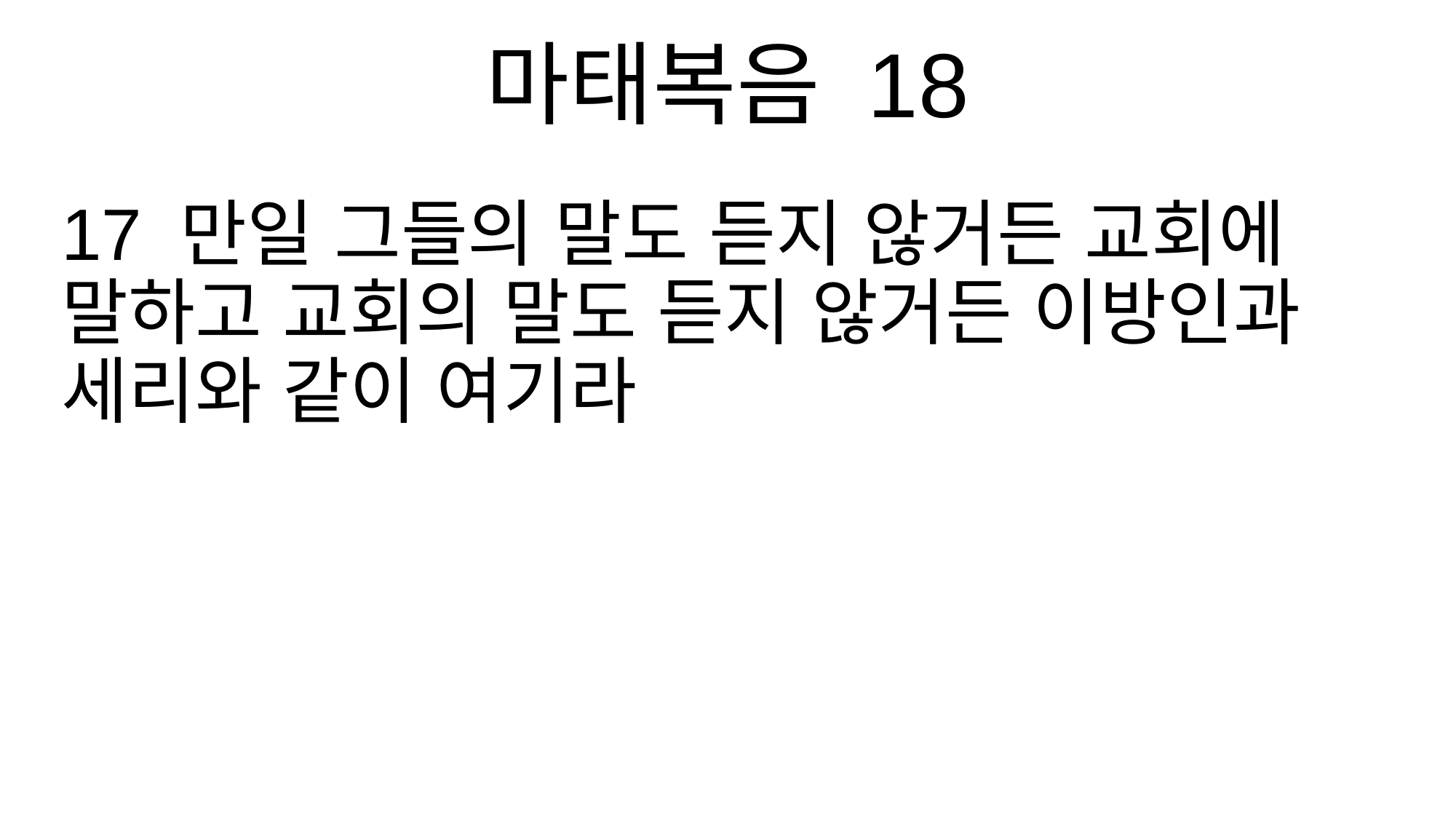

마태복음 18
17 만일 그들의 말도 듣지 않거든 교회에 말하고 교회의 말도 듣지 않거든 이방인과 세리와 같이 여기라